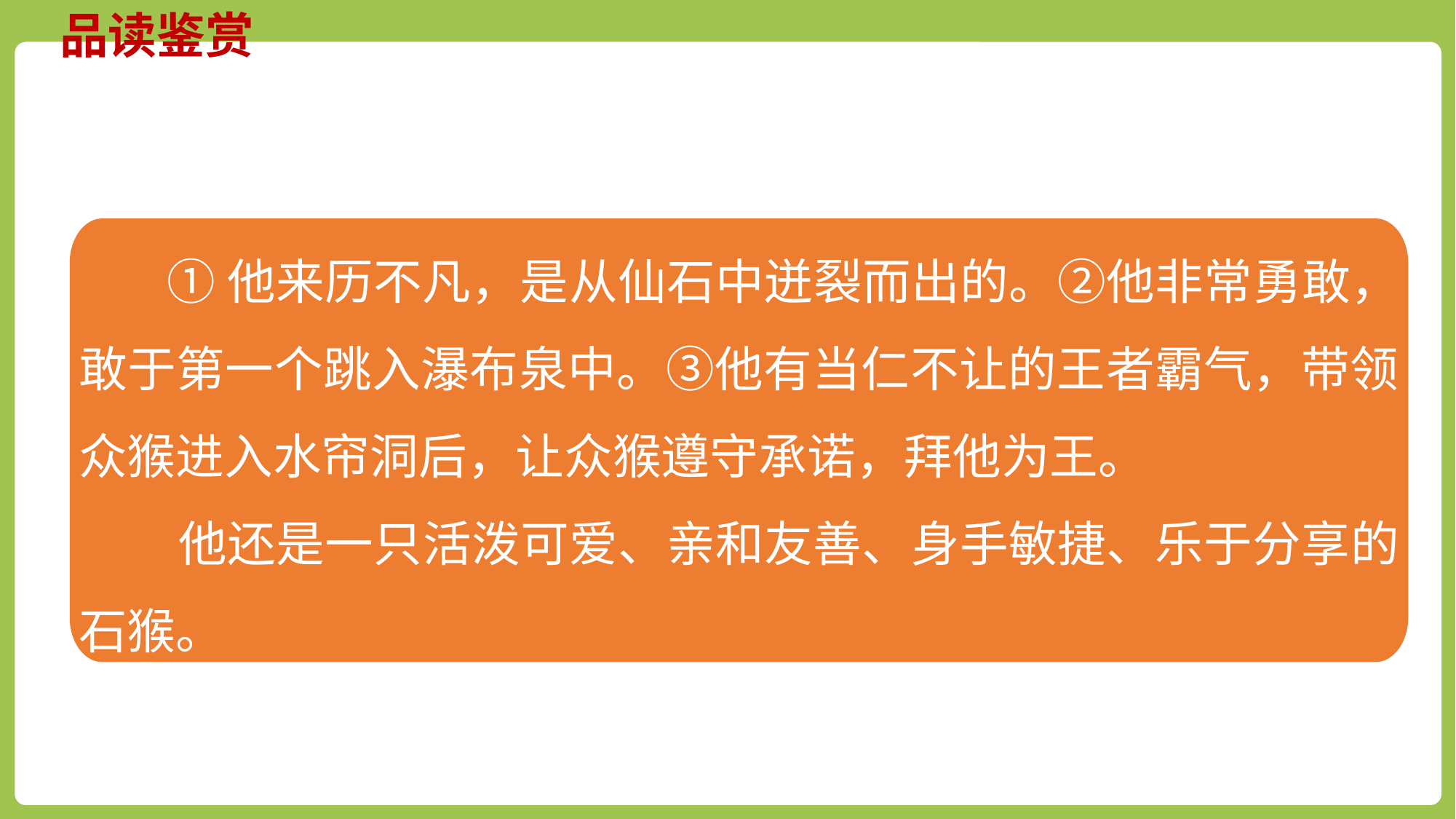

品读鉴赏
   ①他来历不凡，是从仙石中迸裂而出的。②他非常勇敢，敢于第一个跳入瀑布泉中。③他有当仁不让的王者霸气，带领众猴进入水帘洞后，让众猴遵守承诺，拜他为王。
   他还是一只活泼可爱、亲和友善、身手敏捷、乐于分享的石猴。